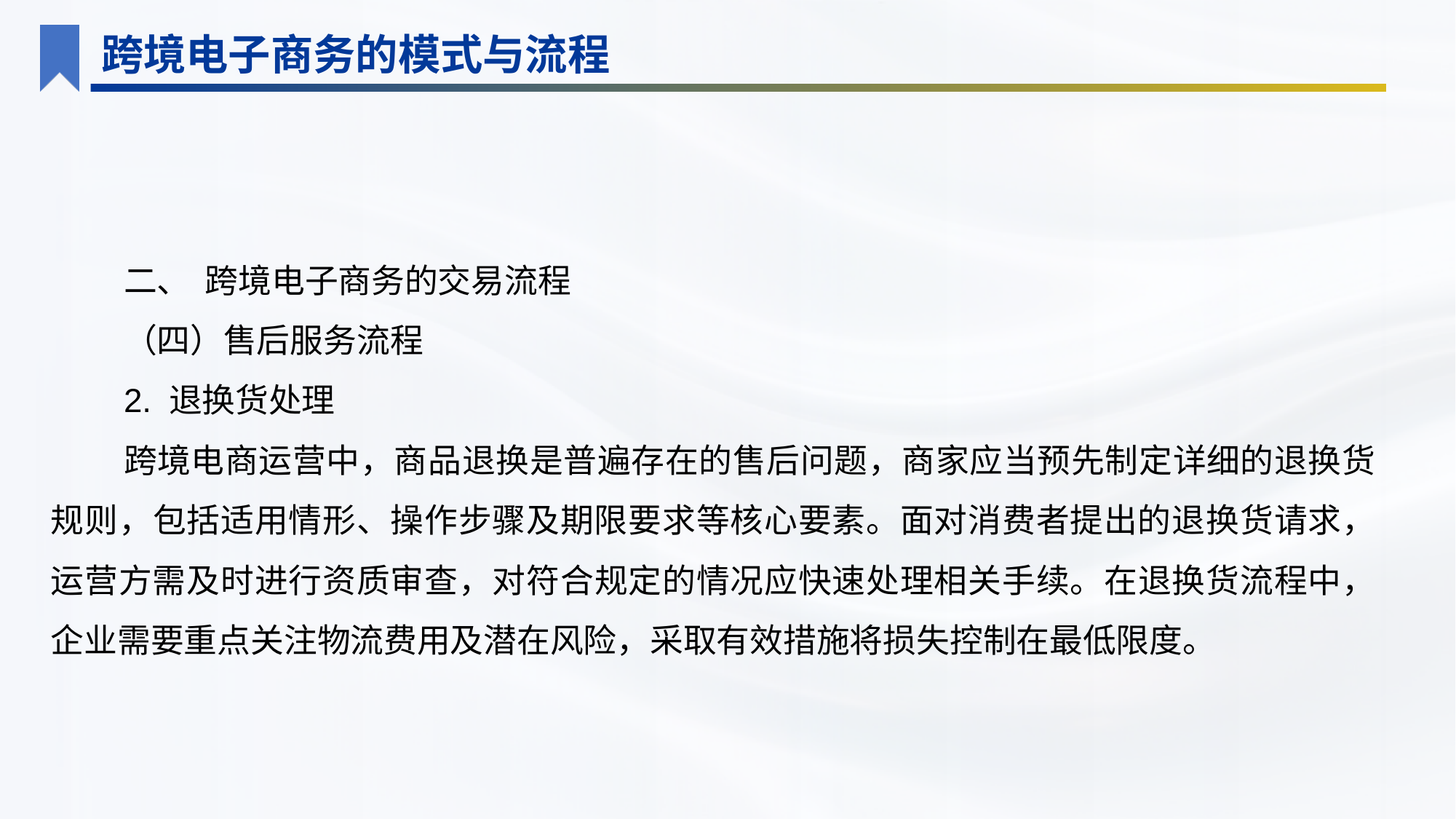

跨境电子商务的模式与流程
二、  跨境电子商务的交易流程
（四）售后服务流程
2. 退换货处理
跨境电商运营中，商品退换是普遍存在的售后问题，商家应当预先制定详细的退换货规则，包括适用情形、操作步骤及期限要求等核心要素。面对消费者提出的退换货请求，运营方需及时进行资质审查，对符合规定的情况应快速处理相关手续。在退换货流程中，企业需要重点关注物流费用及潜在风险，采取有效措施将损失控制在最低限度。